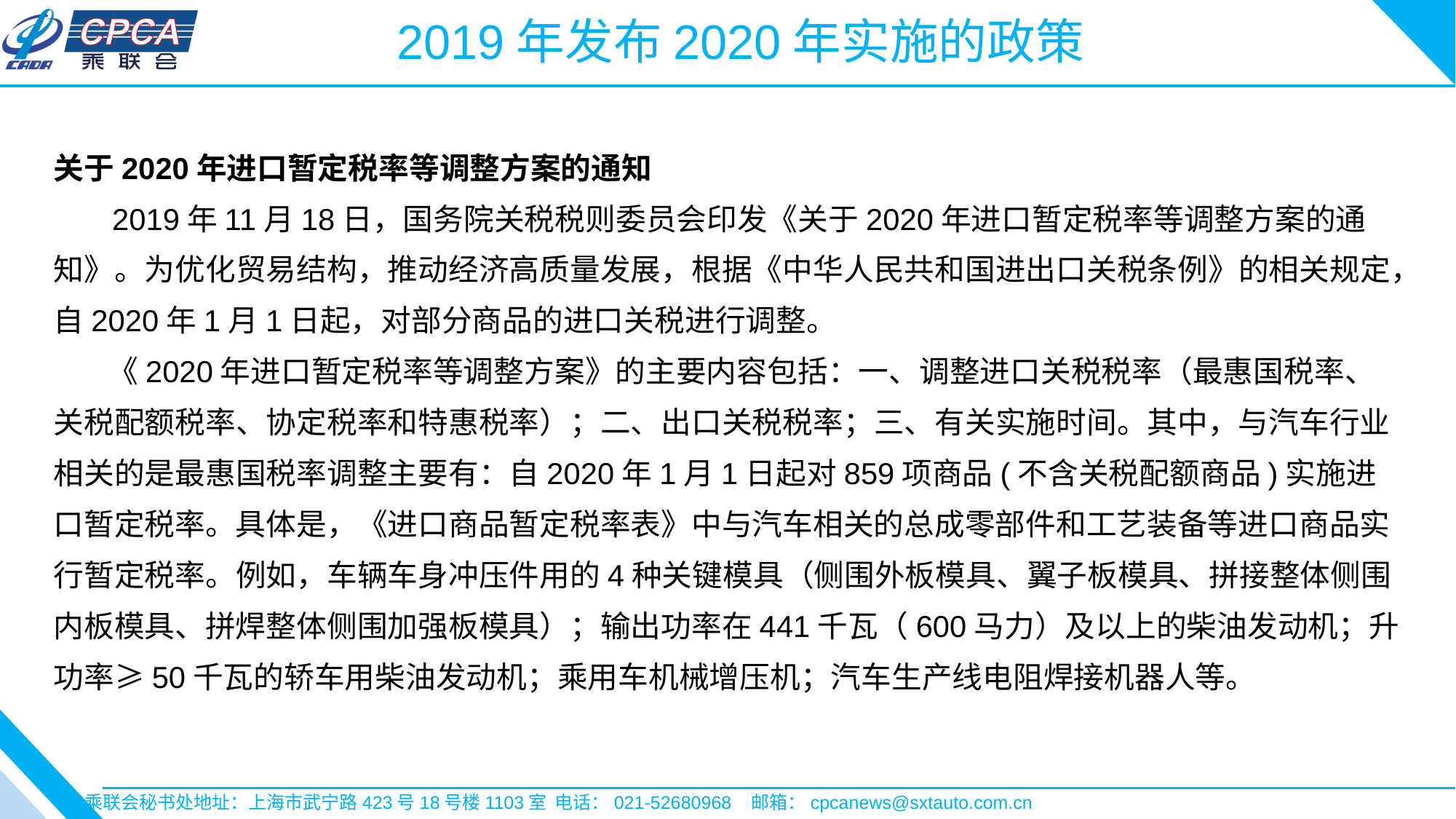

2019年发布2020年实施的政策
关于2020年进口暂定税率等调整方案的通知
       2019年11月18日，国务院关税税则委员会印发《关于2020年进口暂定税率等调整方案的通知》。为优化贸易结构，推动经济高质量发展，根据《中华人民共和国进出口关税条例》的相关规定，自2020年1月1日起，对部分商品的进口关税进行调整。
       《2020年进口暂定税率等调整方案》的主要内容包括：一、调整进口关税税率（最惠国税率、关税配额税率、协定税率和特惠税率）；二、出口关税税率；三、有关实施时间。其中，与汽车行业相关的是最惠国税率调整主要有：自2020年1月1日起对859项商品(不含关税配额商品)实施进口暂定税率。具体是，《进口商品暂定税率表》中与汽车相关的总成零部件和工艺装备等进口商品实行暂定税率。例如，车辆车身冲压件用的4种关键模具（侧围外板模具、翼子板模具、拼接整体侧围内板模具、拼焊整体侧围加强板模具）；输出功率在441千瓦（600马力）及以上的柴油发动机；升功率≥50千瓦的轿车用柴油发动机；乘用车机械增压机；汽车生产线电阻焊接机器人等。